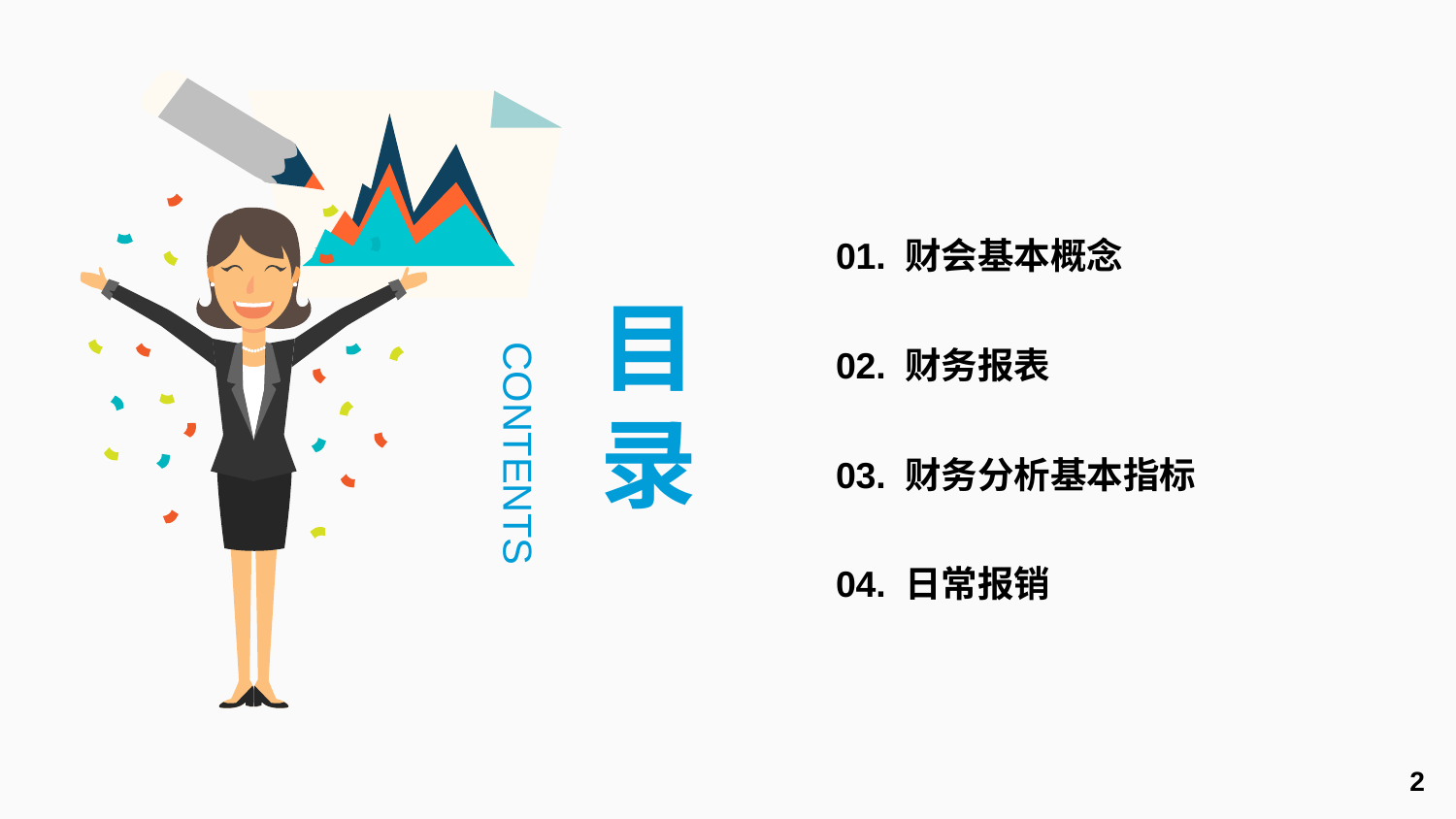

01. 财会基本概念
目录
02. 财务报表
03. 财务分析基本指标
CONTENTS
04. 日常报销
2